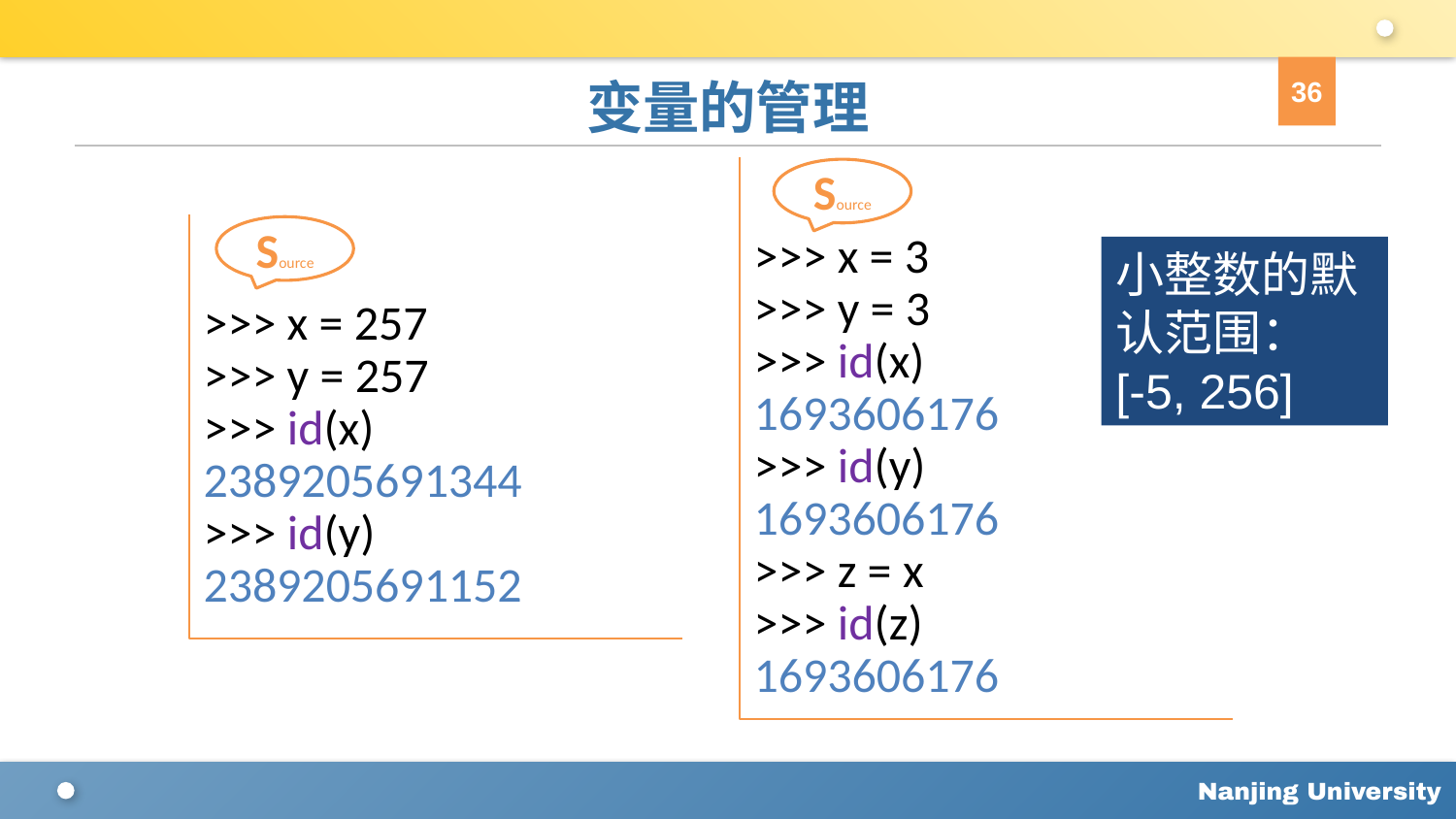

36
# 变量的管理

>>> x = 3
>>> y = 3
>>> id(x)
1693606176
>>> id(y)
1693606176
>>> z = x
>>> id(z)
1693606176
Source

>>> x = 257
>>> y = 257
>>> id(x)
2389205691344
>>> id(y)
2389205691152
Source
小整数的默认范围：
[-5, 256]